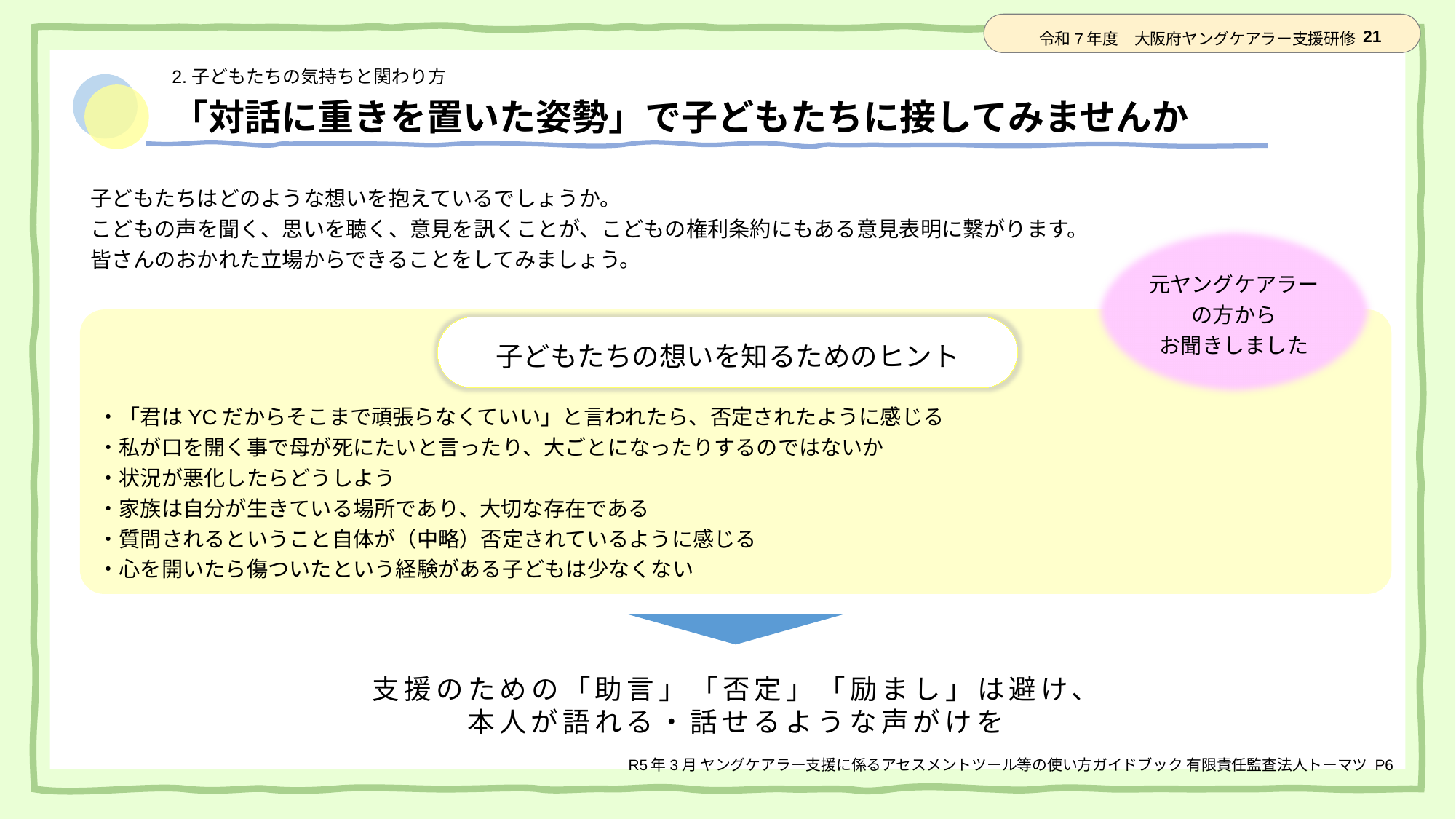

# 「対話に重きを置いた姿勢」で子どもたちに接してみませんか
子どもたちはどのような想いを抱えているでしょうか。
こどもの声を聞く、思いを聴く、意見を訊くことが、こどもの権利条約にもある意見表明に繋がります。
皆さんのおかれた立場からできることをしてみましょう。
元ヤングケアラーの方から
お聞きしました

・「君はYCだからそこまで頑張らなくていい」と言われたら、否定されたように感じる
・私が口を開く事で母が死にたいと言ったり、大ごとになったりするのではないか
・状況が悪化したらどうしよう
・家族は自分が生きている場所であり、大切な存在である
・質問されるということ自体が（中略）否定されているように感じる
・心を開いたら傷ついたという経験がある子どもは少なくない
子どもたちの想いを知るためのヒント

支援のための「助言」「否定」「励まし」は避け、
本人が語れる・話せるような声がけを
R5年3月 ヤングケアラー支援に係るアセスメントツール等の使い方ガイドブック 有限責任監査法人トーマツ P6